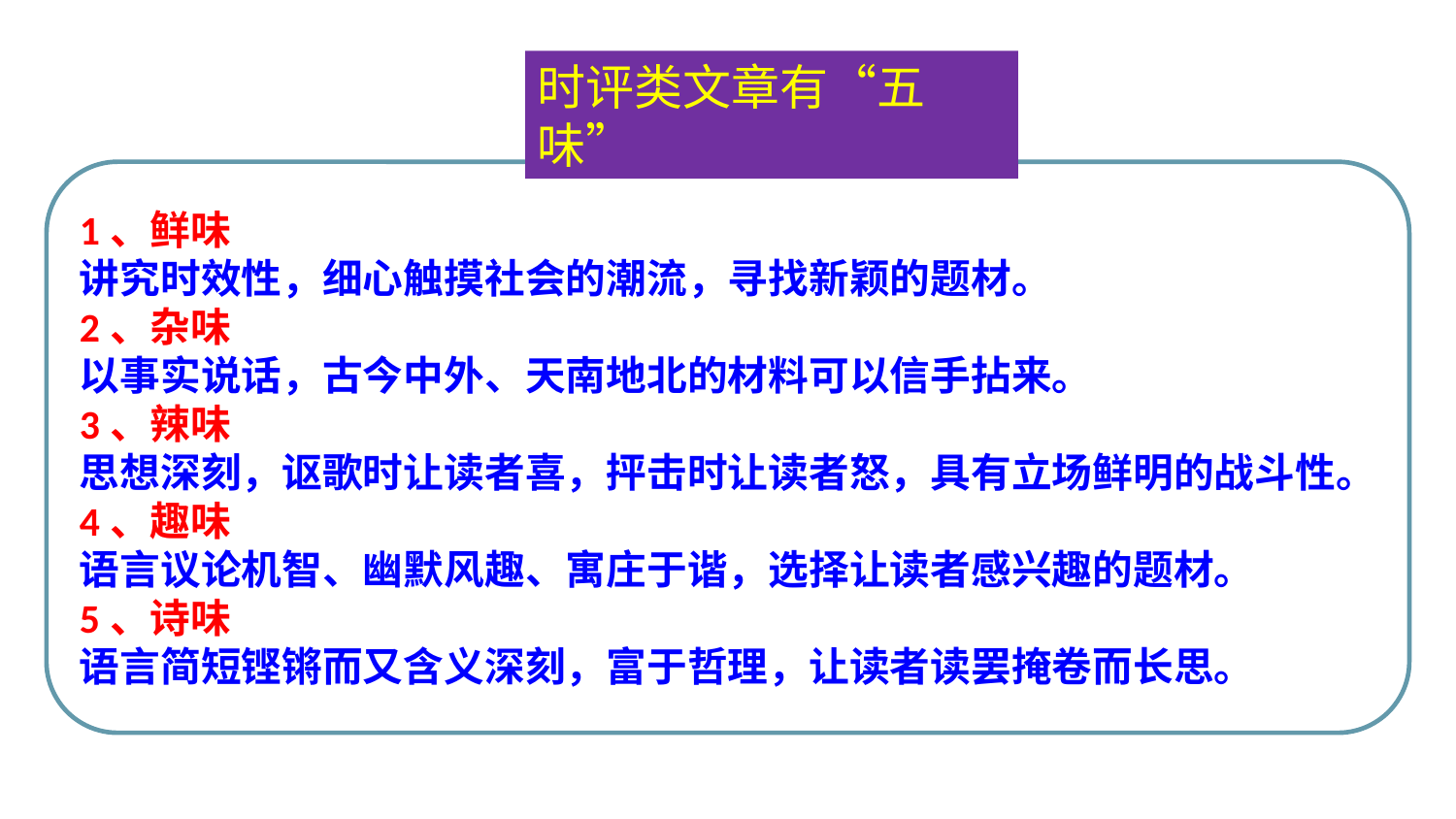

时评类文章有“五味”
1、鲜味
讲究时效性，细心触摸社会的潮流，寻找新颖的题材。
2、杂味
以事实说话，古今中外、天南地北的材料可以信手拈来。
3、辣味
思想深刻，讴歌时让读者喜，抨击时让读者怒，具有立场鲜明的战斗性。
4、趣味
语言议论机智、幽默风趣、寓庄于谐，选择让读者感兴趣的题材。
5、诗味
语言简短铿锵而又含义深刻，富于哲理，让读者读罢掩卷而长思。